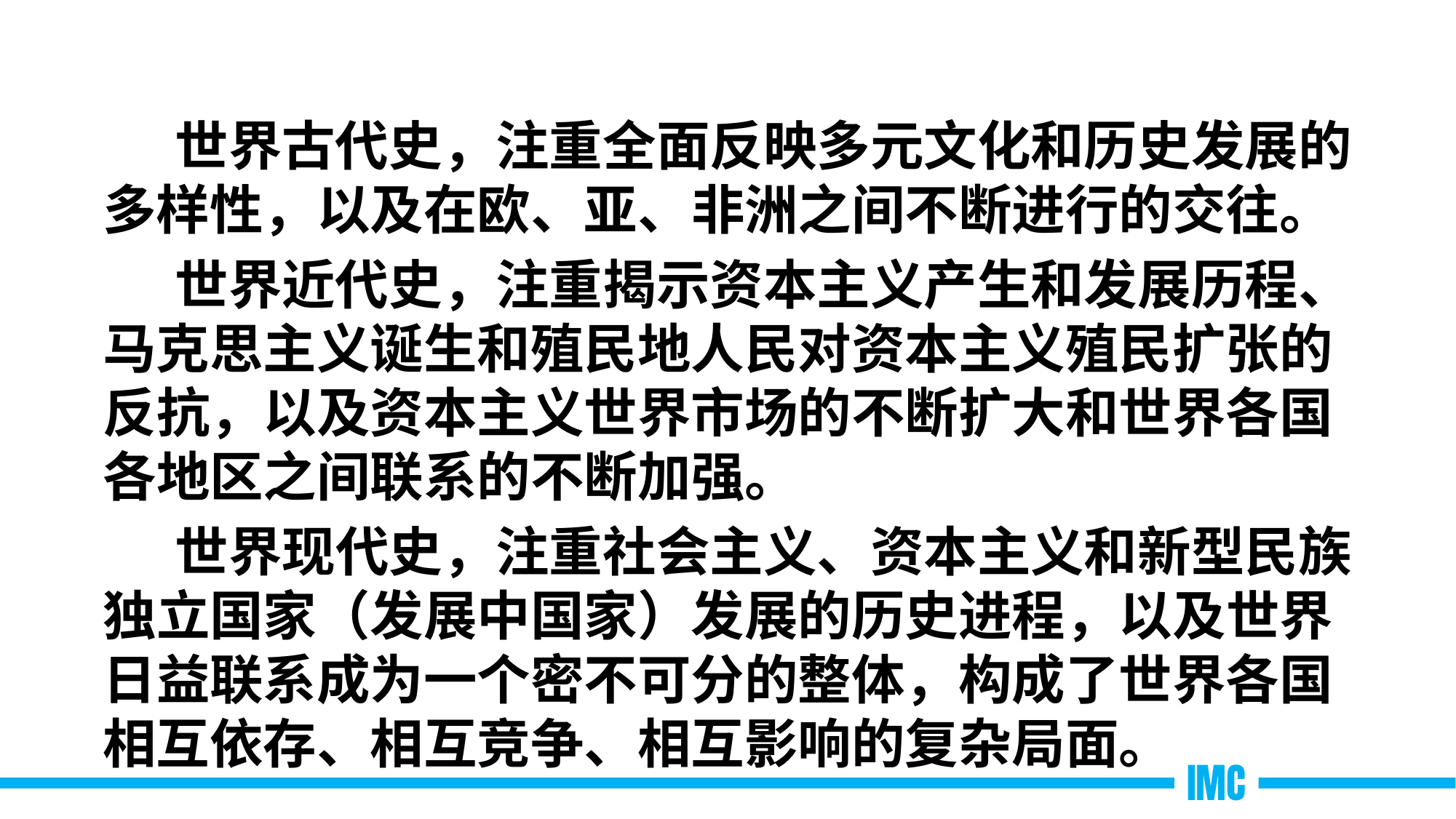

#

         世界古代史，注重全面反映多元文化和历史发展的多样性，以及在欧、亚、非洲之间不断进行的交往。
         世界近代史，注重揭示资本主义产生和发展历程、马克思主义诞生和殖民地人民对资本主义殖民扩张的反抗，以及资本主义世界市场的不断扩大和世界各国各地区之间联系的不断加强。
         世界现代史，注重社会主义、资本主义和新型民族独立国家（发展中国家）发展的历史进程，以及世界日益联系成为一个密不可分的整体，构成了世界各国相互依存、相互竞争、相互影响的复杂局面。